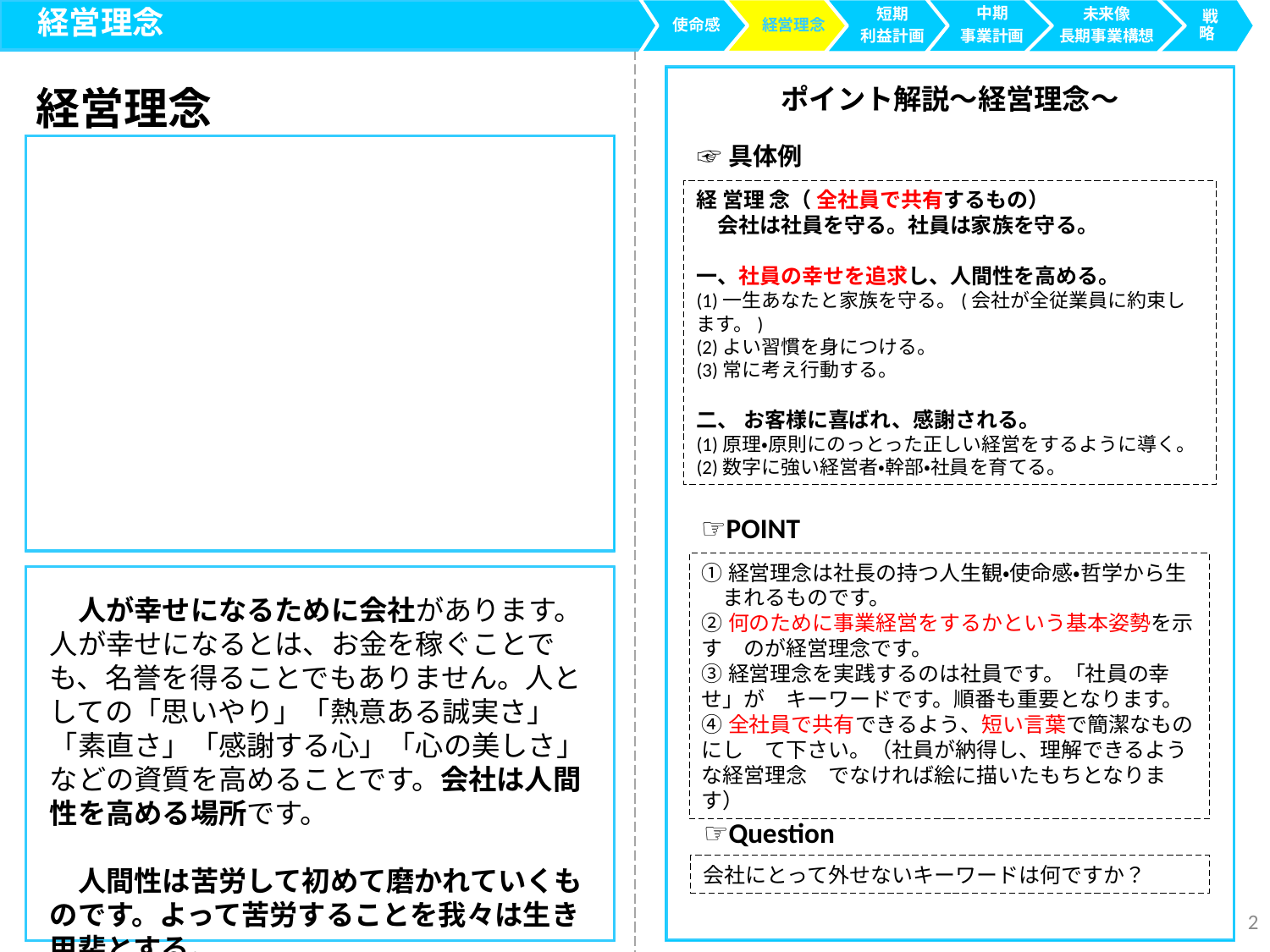

経営理念
使命感
中期
事業計画
経営理念
短期
利益計画
 戦略
未来像
長期事業構想

経営理念
ポイント解説～経営理念～

☞具体例
経 営理 念（ 全社員で共有するもの）
　会社は社員を守る。社員は家族を守る。

一、社員の幸せを追求し、人間性を高める。
(1)一生あなたと家族を守る。(会社が全従業員に約束します。)
(2)よい習慣を身につける。
(3)常に考え行動する。

二、 お客様に喜ばれ、感謝される。
(1)原理・原則にのっとった正しい経営をするように導く。
(2)数字に強い経営者・幹部・社員を育てる。
☞POINT
①経営理念は社長の持つ人生観・使命感・哲学から生□まれるものです。
②何のために事業経営をするかという基本姿勢を示す□のが経営理念です。
③経営理念を実践するのは社員です。「社員の幸せ」が□キーワードです。順番も重要となります。
④全社員で共有できるよう、短い言葉で簡潔なものにし□て下さい。（社員が納得し、理解できるような経営理念□でなければ絵に描いたもちとなります）

　人が幸せになるために会社があります。
人が幸せになるとは、お金を稼ぐことでも、名誉を得ることでもありません。人としての「思いやり」「熱意ある誠実さ」「素直さ」「感謝する心」「心の美しさ」などの資質を高めることです。会社は人間性を高める場所です。

　人間性は苦労して初めて磨かれていくものです。よって苦労することを我々は生き甲斐とする。
☞Question
会社にとって外せないキーワードは何ですか？
2